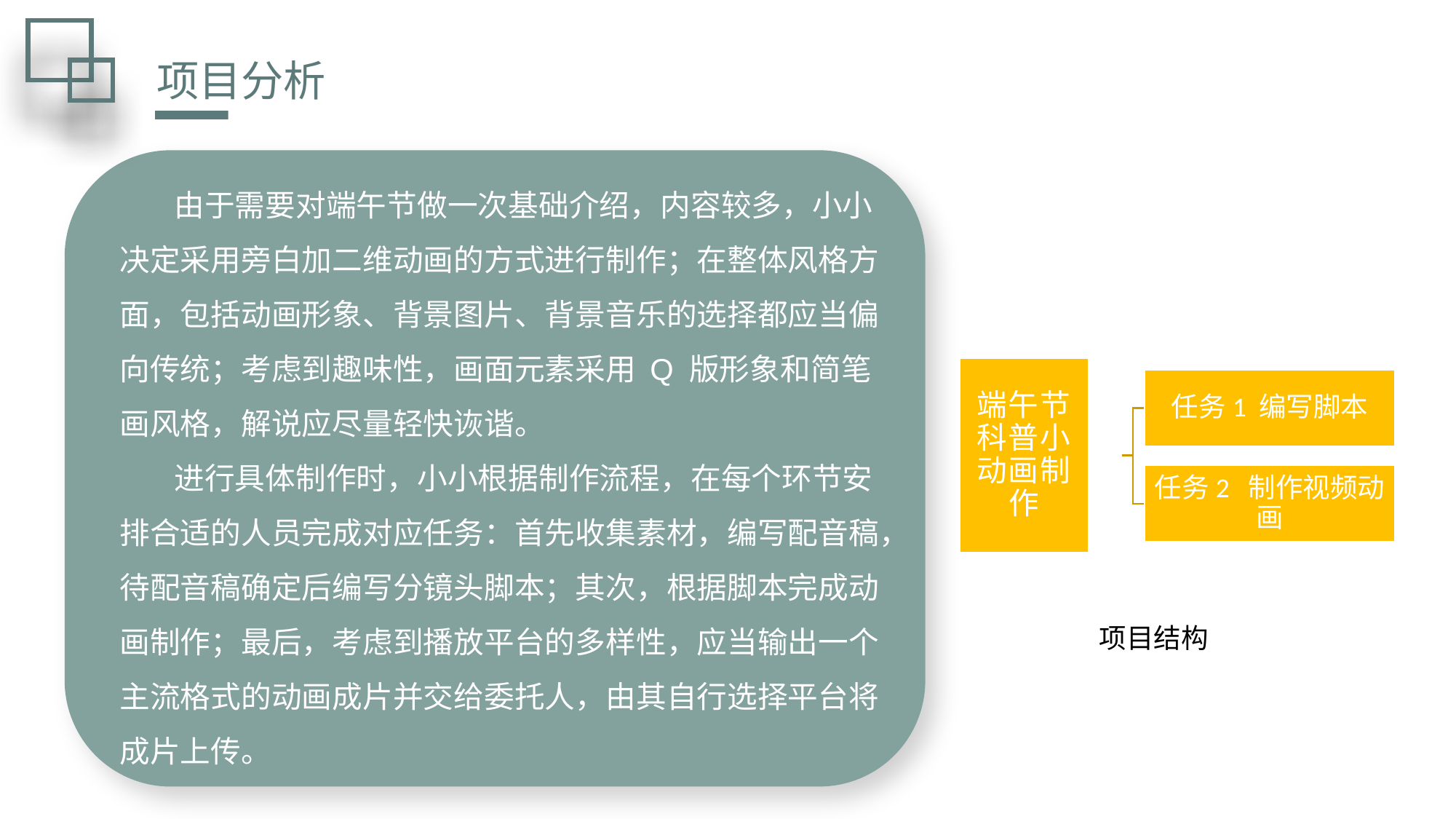

项目分析

由于需要对端午节做一次基础介绍，内容较多，小小决定采用旁白加二维动画的方式进行制作；在整体风格方面，包括动画形象、背景图片、背景音乐的选择都应当偏向传统；考虑到趣味性，画面元素采用 Q 版形象和简笔画风格，解说应尽量轻快诙谐。
进行具体制作时，小小根据制作流程，在每个环节安排合适的人员完成对应任务：首先收集素材，编写配音稿，待配音稿确定后编写分镜头脚本；其次，根据脚本完成动画制作；最后，考虑到播放平台的多样性，应当输出一个主流格式的动画成片并交给委托人，由其自行选择平台将成片上传。

端午节科普小动画制作
任务1 编写脚本
任务2  制作视频动画
项目结构